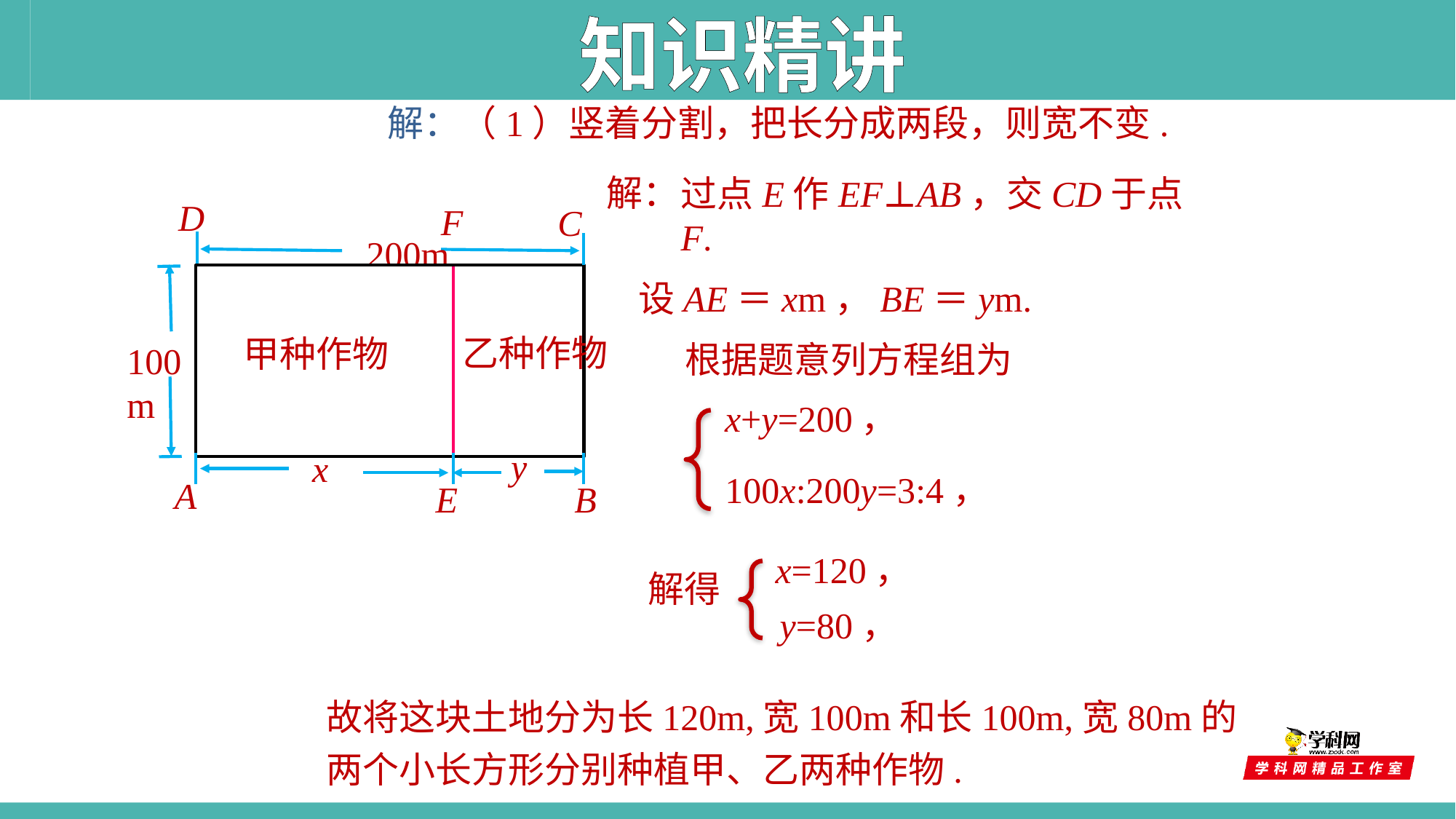

知识精讲
解：（1）竖着分割，把长分成两段，则宽不变.
解：
过点E作EF⊥AB，交CD于点F.
D
F
C
200m
100m

设AE＝xm，BE＝ym.
乙种作物
甲种作物
根据题意列方程组为
x+y=200，

y
x
100x:200y=3:4，
A
E
B
x=120，
解得

y=80，
故将这块土地分为长120m,宽100m和长100m,宽80m的两个小长方形分别种植甲、乙两种作物.